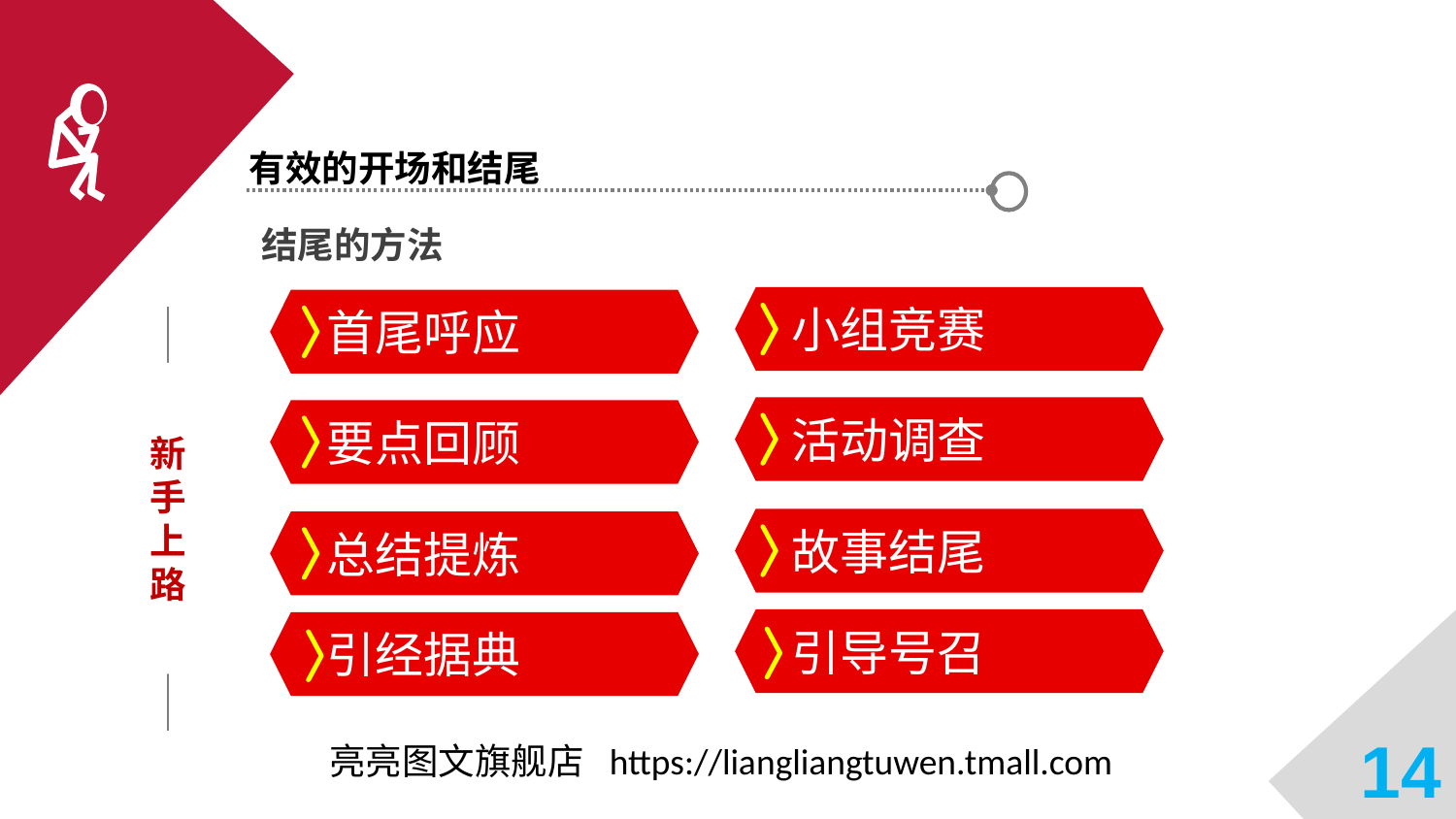

有效的开场和结尾

结尾的方法
小组竞赛
首尾呼应

新手上路
活动调查
要点回顾

故事结尾
总结提炼

引导号召
引经据典

亮亮图文旗舰店  https://liangliangtuwen.tmall.com
14